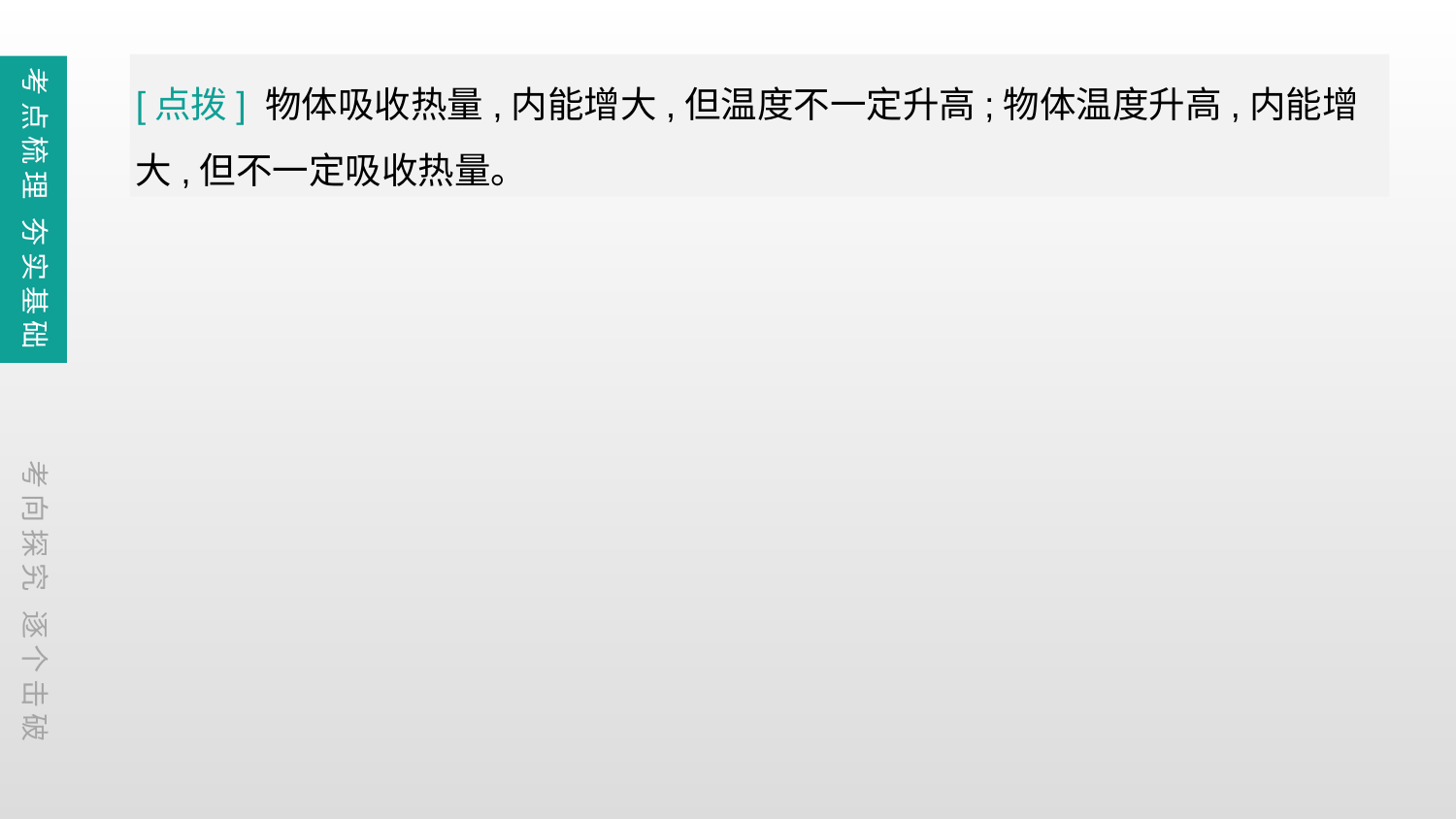

[点拨] 物体吸收热量,内能增大,但温度不一定升高;物体温度升高,内能增大,但不一定吸收热量。

考点梳理 夯实基础
考向探究 逐个击破